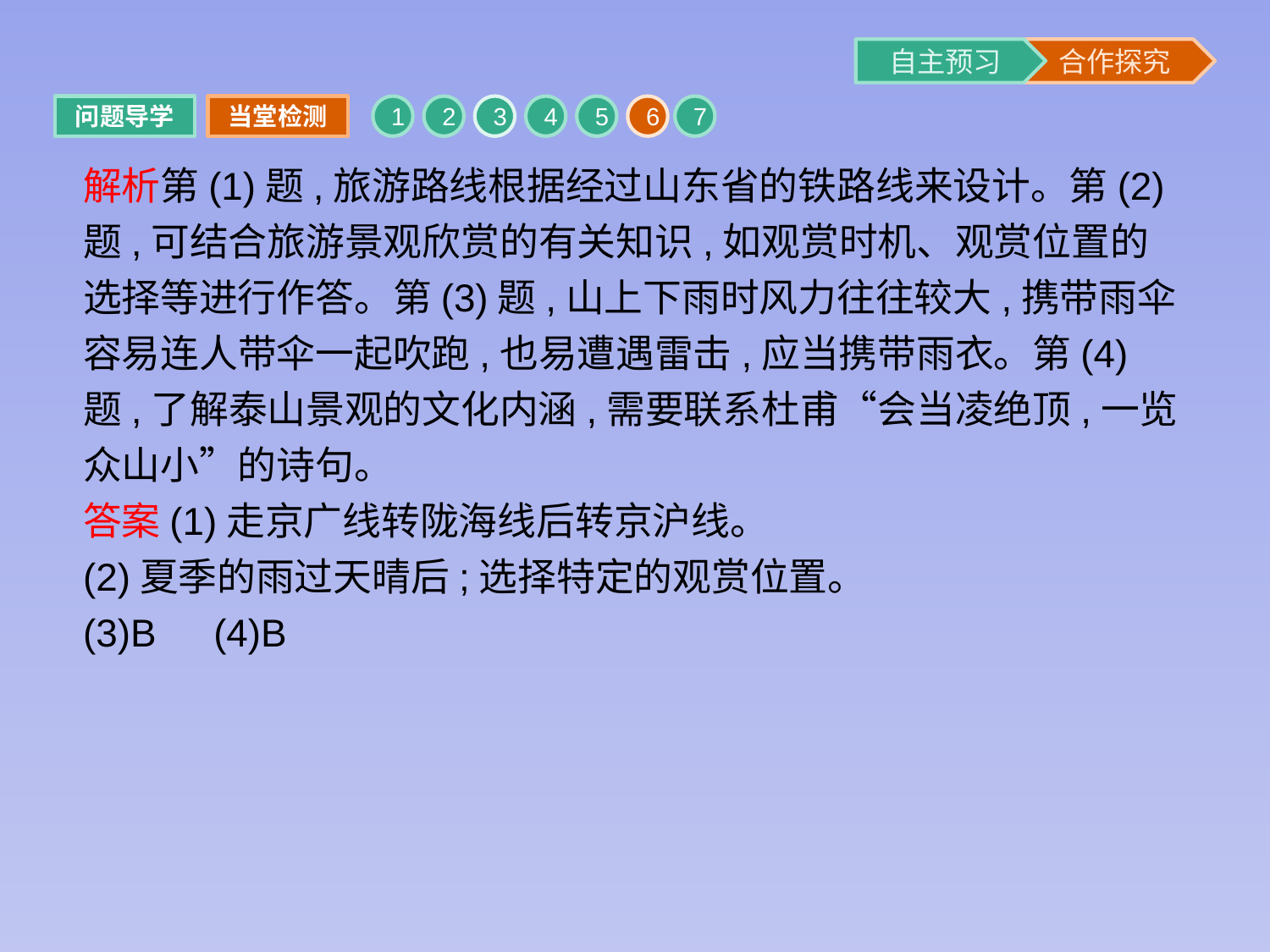

问题导学
当堂检测
1
2
3
4
5
6
7
解析第(1)题,旅游路线根据经过山东省的铁路线来设计。第(2)题,可结合旅游景观欣赏的有关知识,如观赏时机、观赏位置的选择等进行作答。第(3)题,山上下雨时风力往往较大,携带雨伞容易连人带伞一起吹跑,也易遭遇雷击,应当携带雨衣。第(4)题,了解泰山景观的文化内涵,需要联系杜甫“会当凌绝顶,一览众山小”的诗句。
答案(1)走京广线转陇海线后转京沪线。
(2)夏季的雨过天晴后;选择特定的观赏位置。
(3)B　(4)B